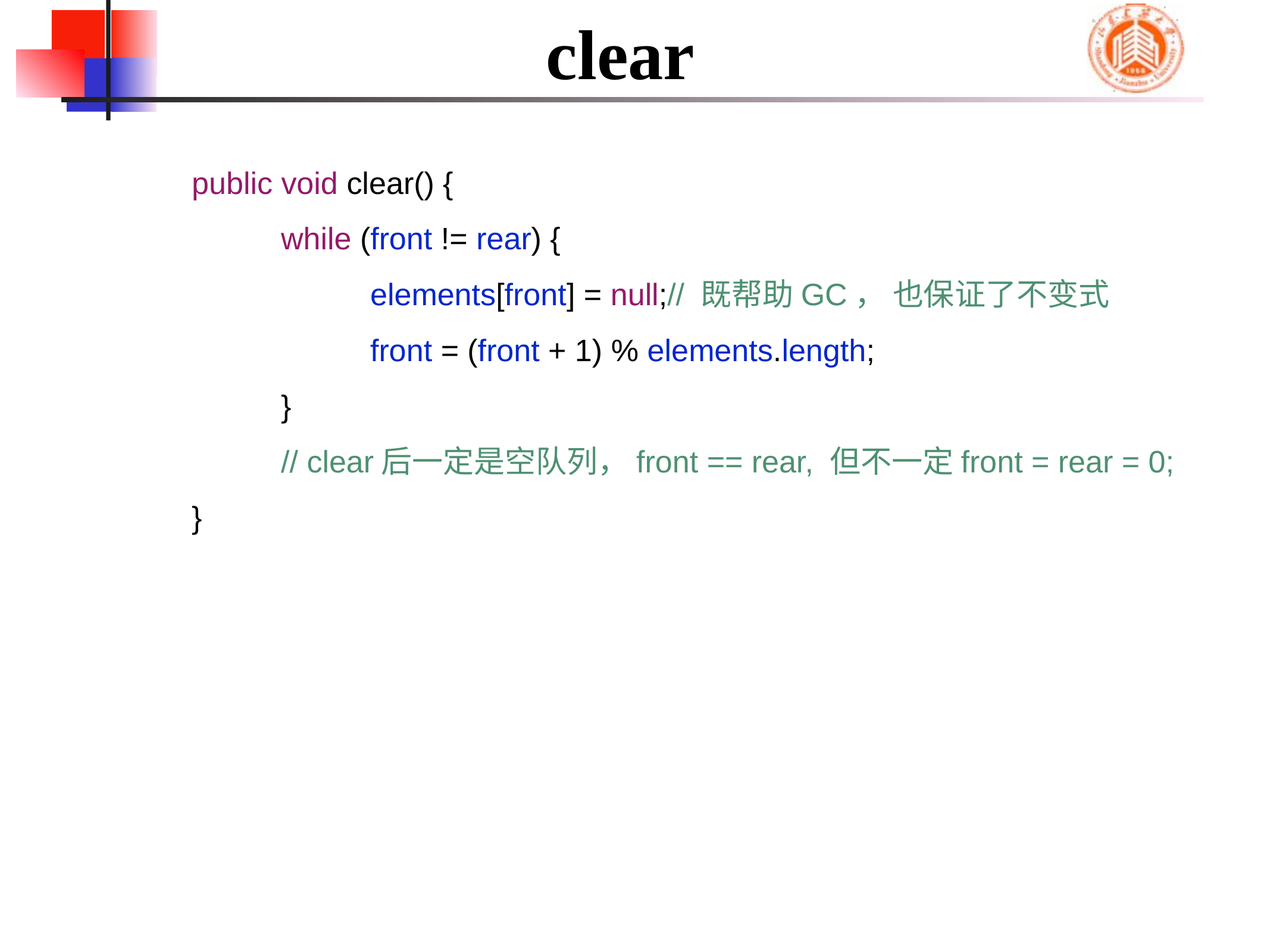

# clear
	public void clear() {
		while (front != rear) {
			elements[front] = null;// 既帮助GC， 也保证了不变式
			front = (front + 1) % elements.length;
		}
		// clear后一定是空队列，front == rear, 但不一定front = rear = 0;
	}